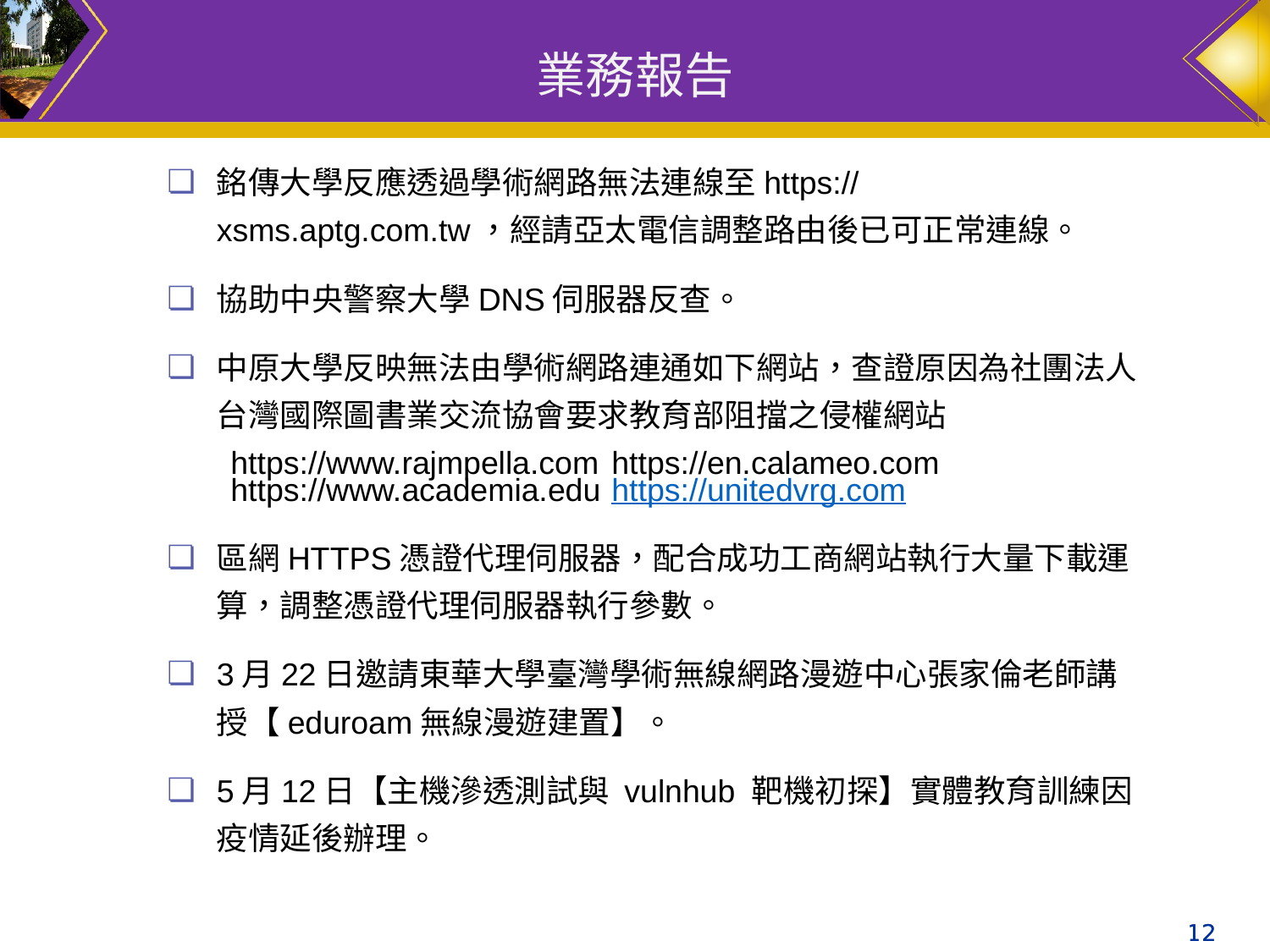

# 業務報告
銘傳大學反應透過學術網路無法連線至https://xsms.aptg.com.tw，經請亞太電信調整路由後已可正常連線。
協助中央警察大學DNS伺服器反查。
中原大學反映無法由學術網路連通如下網站，查證原因為社團法人台灣國際圖書業交流協會要求教育部阻擋之侵權網站
https://www.rajmpella.com 	https://en.calameo.com https://www.academia.edu 	https://unitedvrg.com
區網HTTPS憑證代理伺服器，配合成功工商網站執行大量下載運算，調整憑證代理伺服器執行參數。
3月22日邀請東華大學臺灣學術無線網路漫遊中心張家倫老師講授【eduroam無線漫遊建置】。
5月12日【主機滲透測試與 vulnhub 靶機初探】實體教育訓練因疫情延後辦理。

12
12